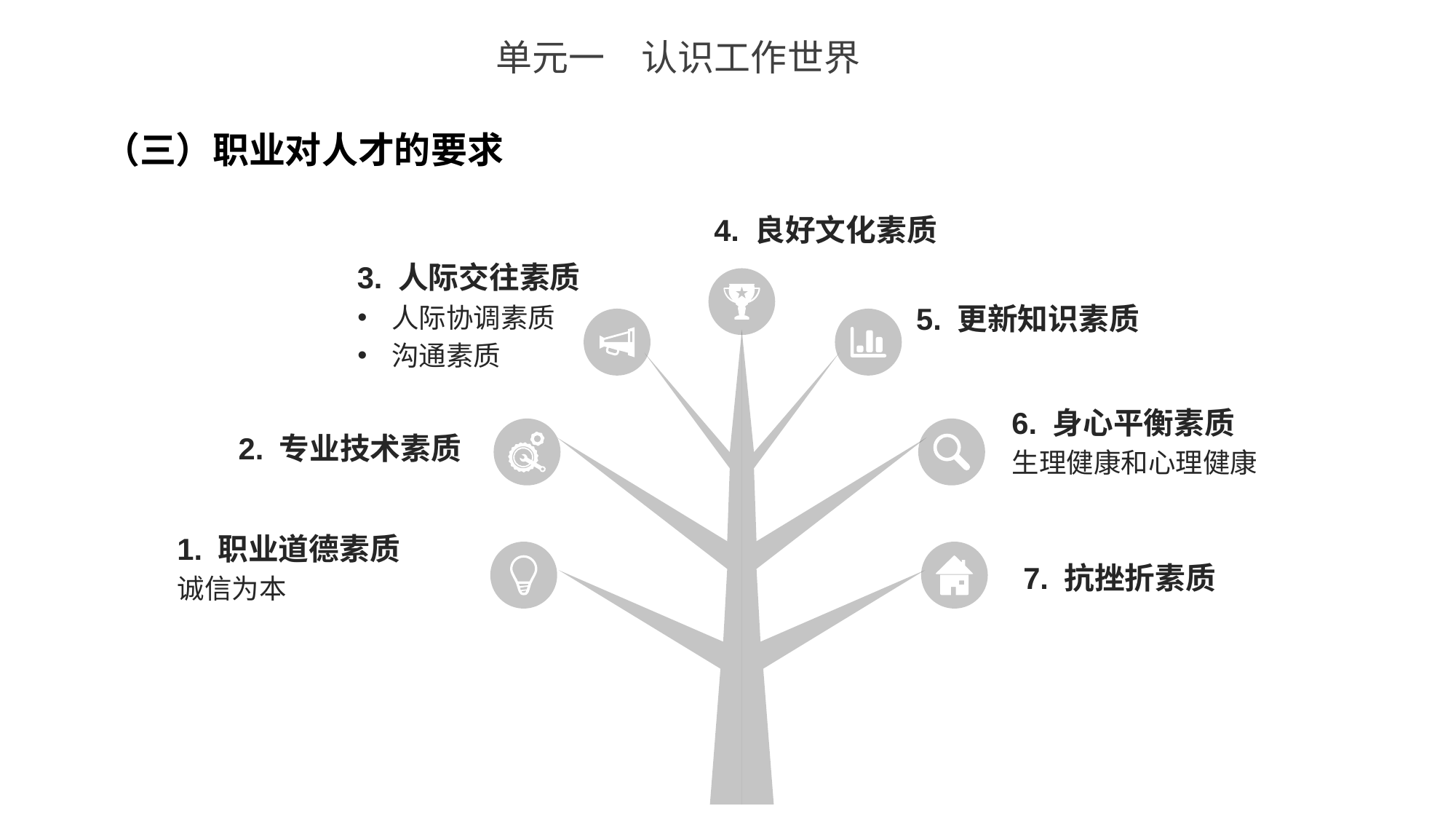

单元一　认识工作世界
（三）职业对人才的要求
4. 良好文化素质
3. 人际交往素质
人际协调素质
沟通素质

5. 更新知识素质

6. 身心平衡素质
生理健康和心理健康

2. 专业技术素质

1. 职业道德素质
诚信为本

7. 抗挫折素质